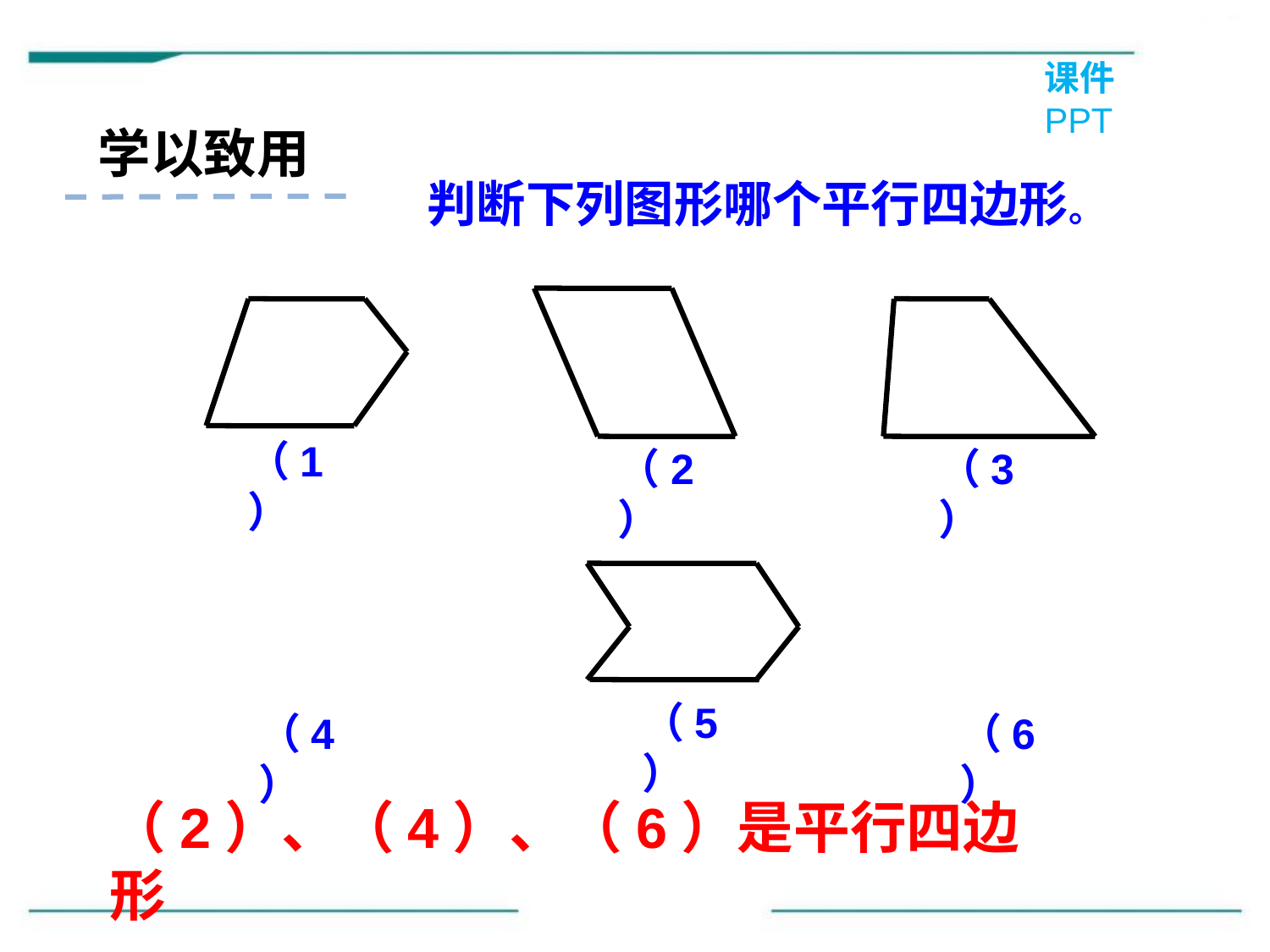

课件PPT
学以致用
判断下列图形哪个平行四边形。

（1）
（2）
（3）

（5）
（4）
（6）
（2）、（4）、（6）是平行四边形